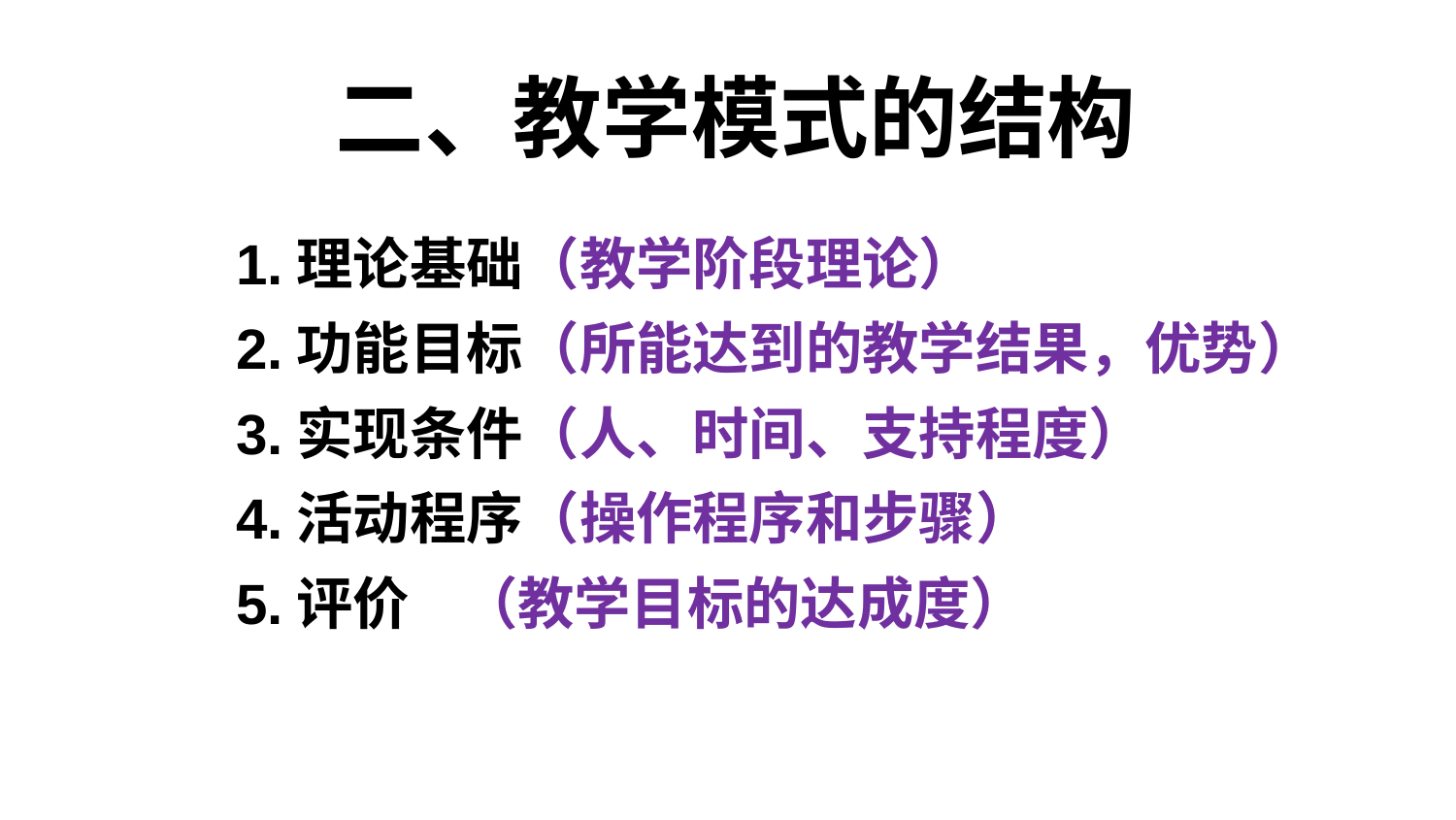

# 二、教学模式的结构
1.理论基础（教学阶段理论）
2.功能目标（所能达到的教学结果，优势）
3.实现条件（人、时间、支持程度）
4.活动程序（操作程序和步骤）
5.评价    （教学目标的达成度）